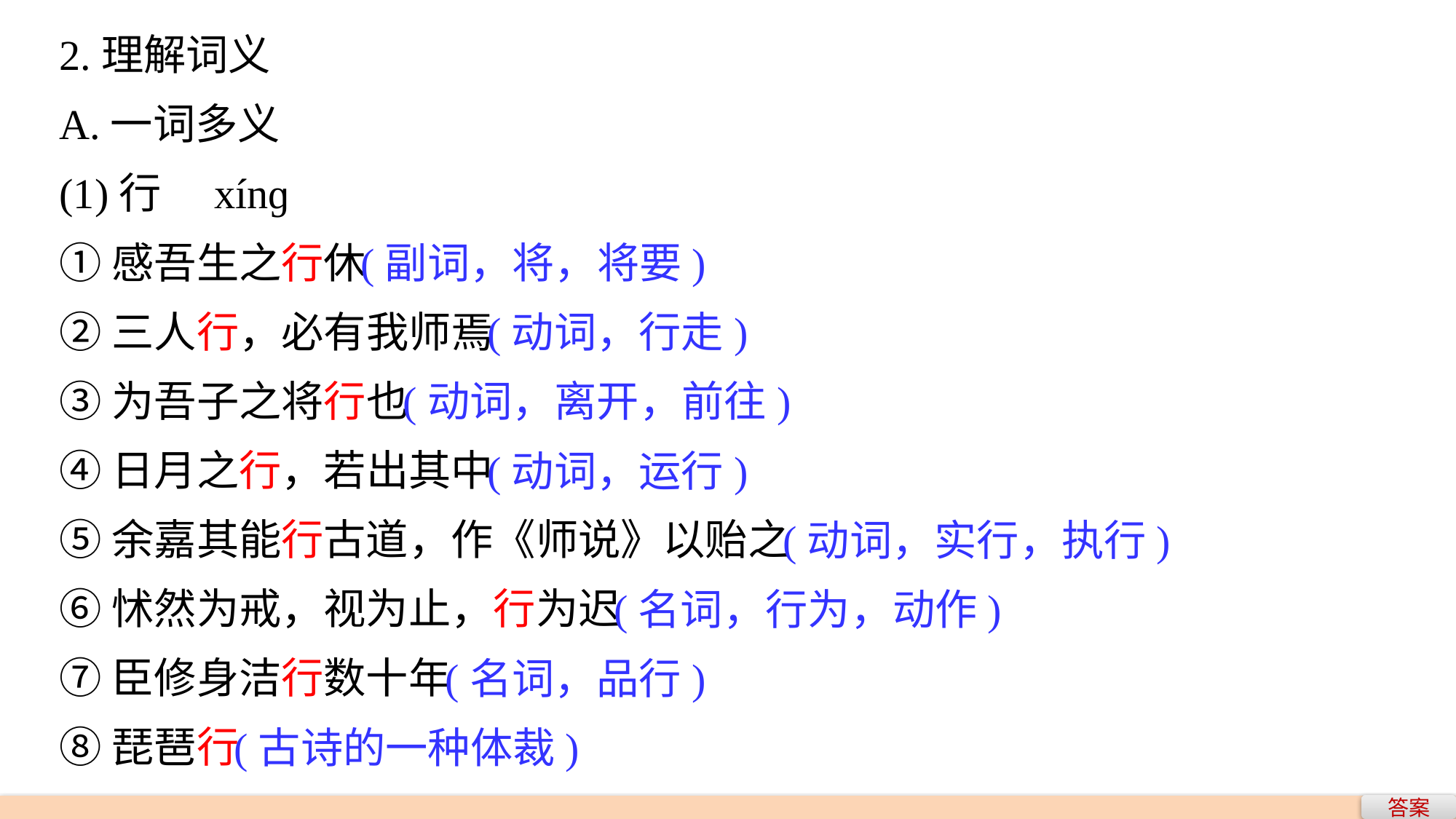

2.理解词义
A.一词多义
(1)行　xínɡ
①感吾生之行休
②三人行，必有我师焉
③为吾子之将行也
④日月之行，若出其中
⑤余嘉其能行古道，作《师说》以贻之
⑥怵然为戒，视为止，行为迟
⑦臣修身洁行数十年
⑧琵琶行
            (副词，将，将要)
                        (动词，行走)
                (动词，离开，前往)
                        (动词，运行)
                                                    (动词，实行，执行)
                                    (名词，行为，动作)
                    (名词，品行)
(古诗的一种体裁)
答案